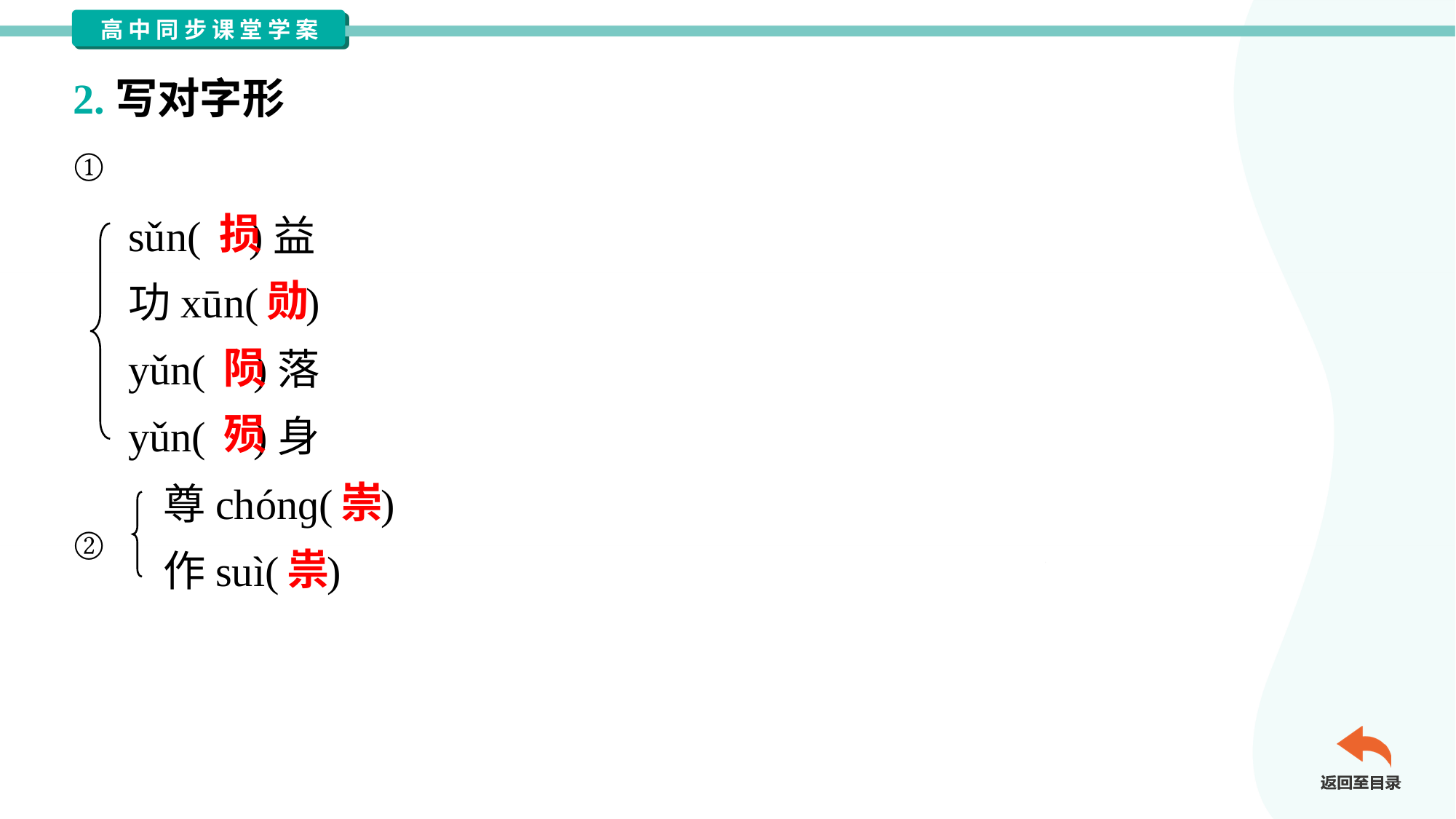

2.写对字形
①
sǔn(    )益
功xūn(    )
yǔn(    )落
yǔn(    )身
损

勋
陨
殒
尊chónɡ(    )
作suì(    )
崇

②

祟